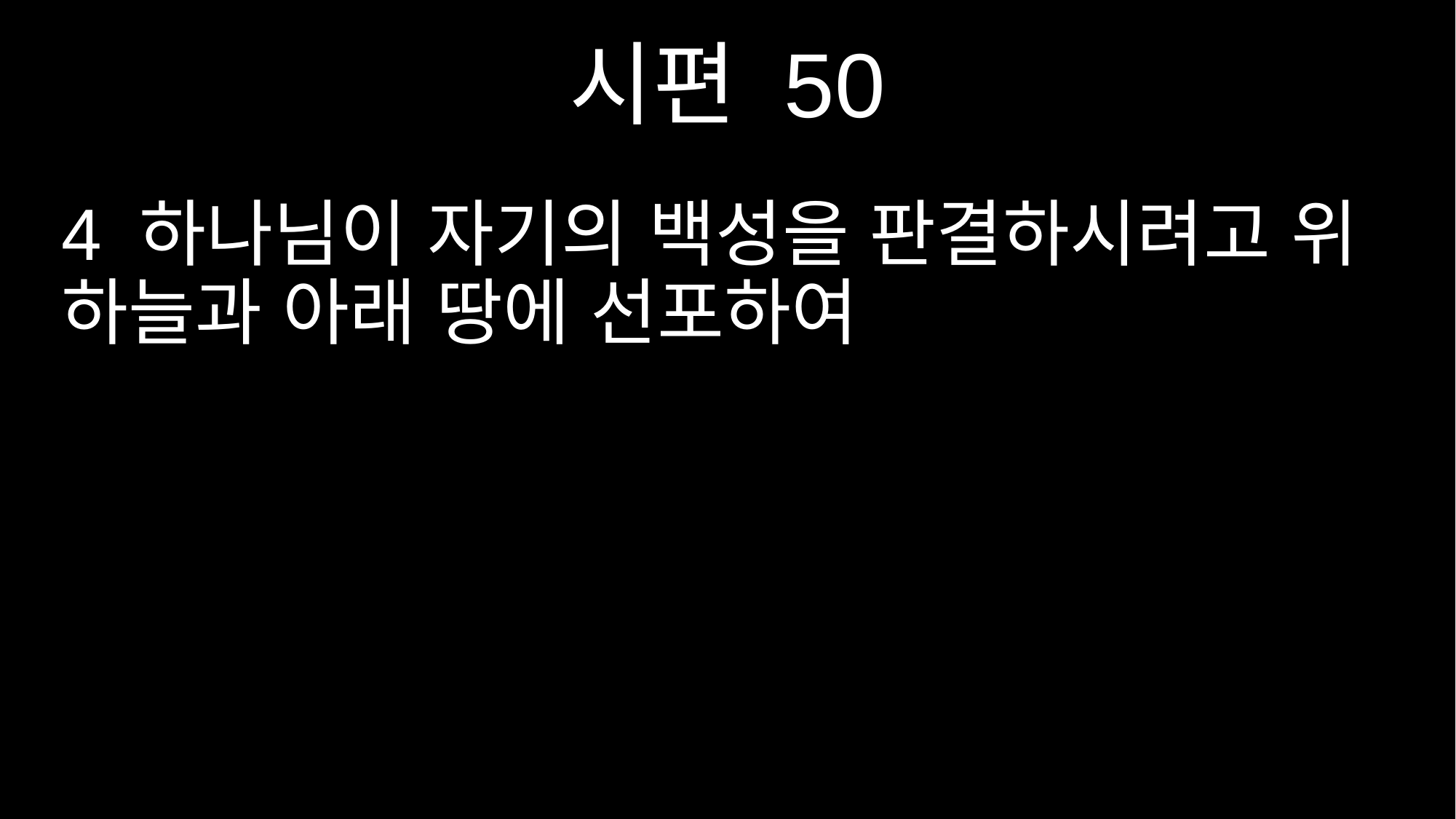

시편 50
4 하나님이 자기의 백성을 판결하시려고 위 하늘과 아래 땅에 선포하여